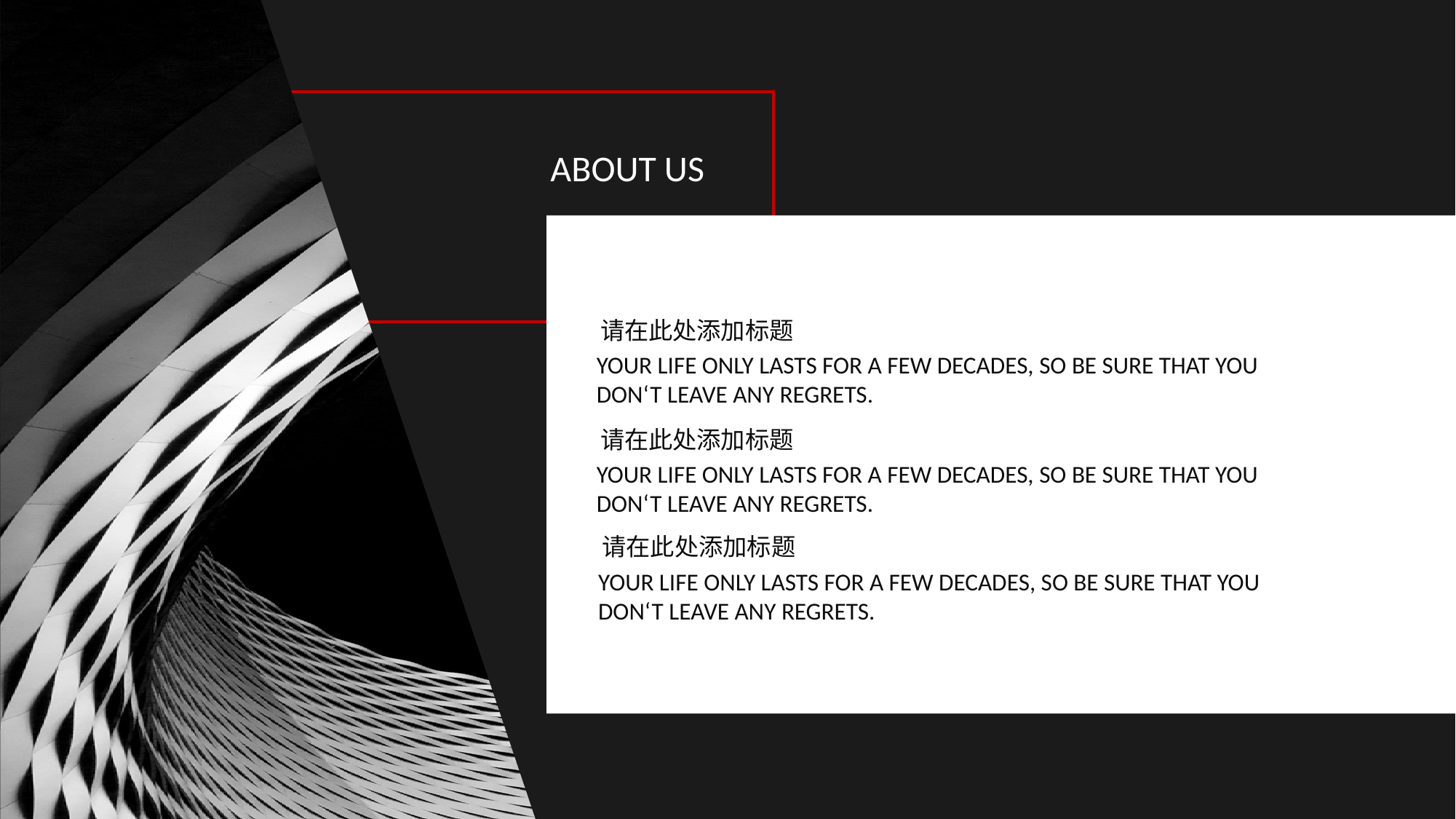

ABOUT US

请在此处添加标题
YOUR LIFE ONLY LASTS FOR A FEW DECADES, SO BE SURE THAT YOU DON‘T LEAVE ANY REGRETS.
请在此处添加标题
YOUR LIFE ONLY LASTS FOR A FEW DECADES, SO BE SURE THAT YOU DON‘T LEAVE ANY REGRETS.
请在此处添加标题
YOUR LIFE ONLY LASTS FOR A FEW DECADES, SO BE SURE THAT YOU DON‘T LEAVE ANY REGRETS.